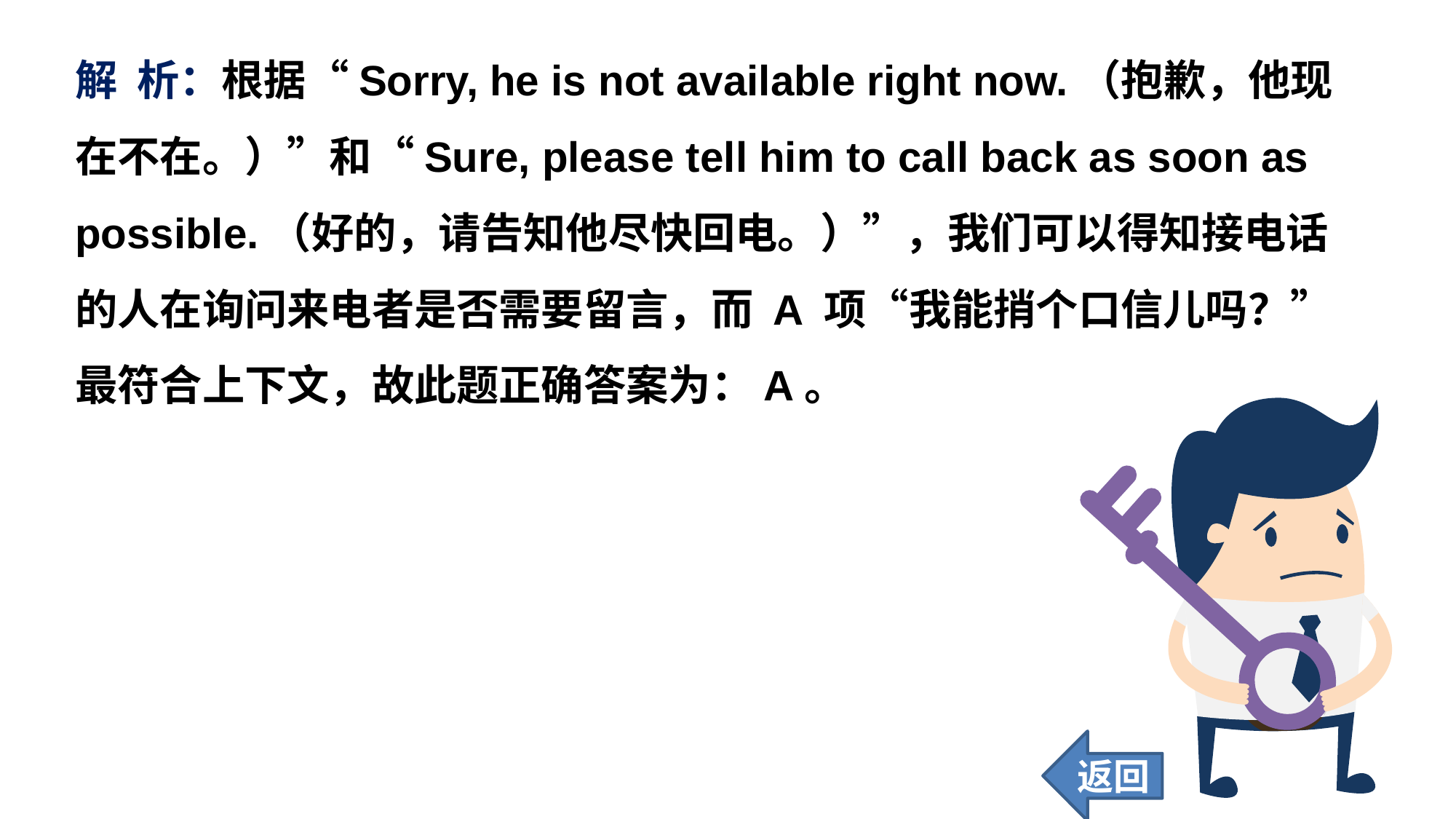

解  析：根据“Sorry, he is not available right now.（抱歉，他现在不在。）”和“Sure, please tell him to call back as soon as possible.（好的，请告知他尽快回电。）”，我们可以得知接电话的人在询问来电者是否需要留言，而 A 项“我能捎个口信儿吗？”最符合上下文，故此题正确答案为：A。

返回
64